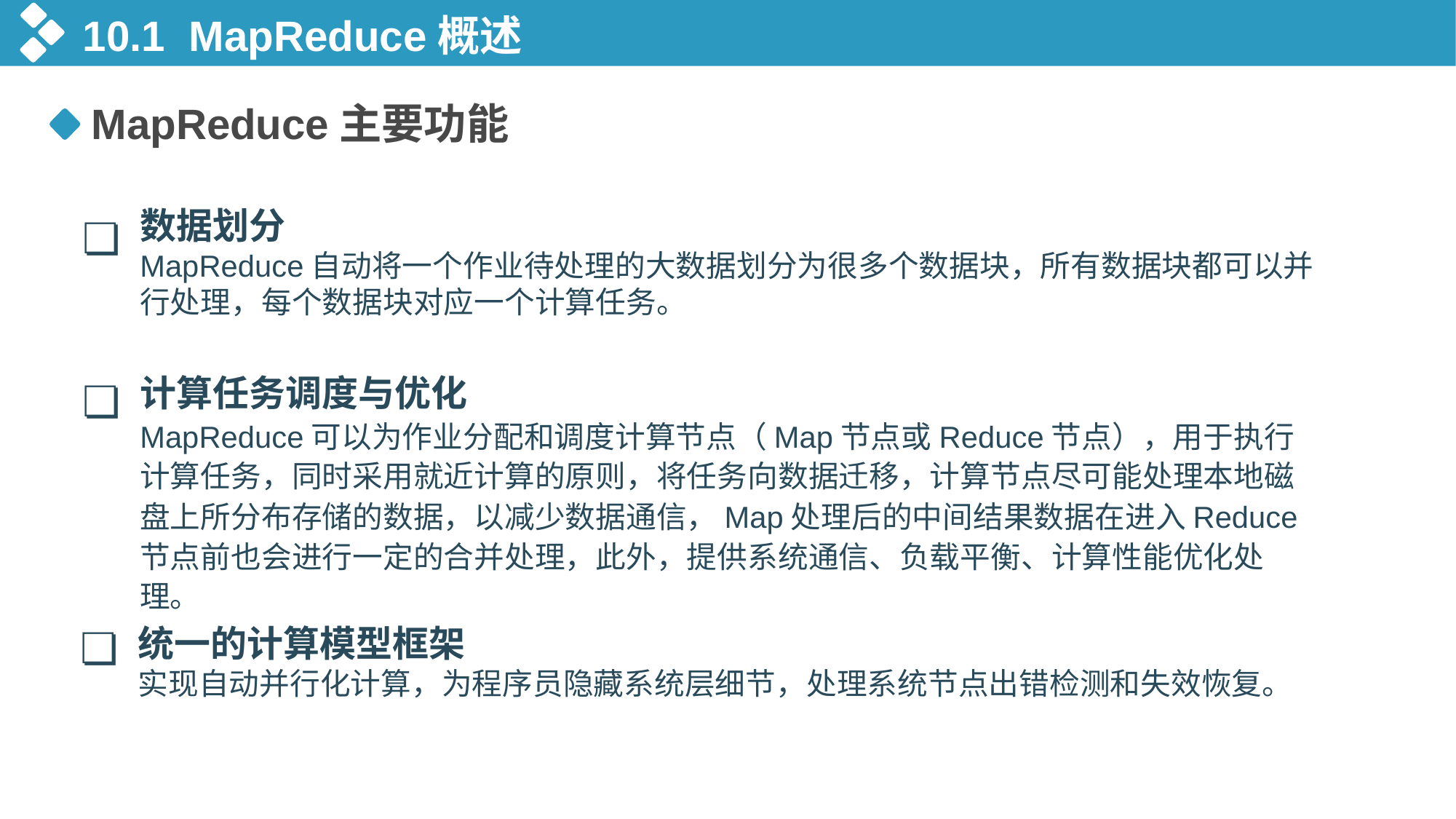

10.1  MapReduce概述
MapReduce主要功能

数据划分
MapReduce自动将一个作业待处理的大数据划分为很多个数据块，所有数据块都可以并行处理，每个数据块对应一个计算任务。
❏
计算任务调度与优化
MapReduce可以为作业分配和调度计算节点（Map节点或Reduce节点），用于执行计算任务，同时采用就近计算的原则，将任务向数据迁移，计算节点尽可能处理本地磁盘上所分布存储的数据，以减少数据通信，Map处理后的中间结果数据在进入Reduce节点前也会进行一定的合并处理，此外，提供系统通信、负载平衡、计算性能优化处理。
❏
❏
统一的计算模型框架
实现自动并行化计算，为程序员隐藏系统层细节，处理系统节点出错检测和失效恢复。